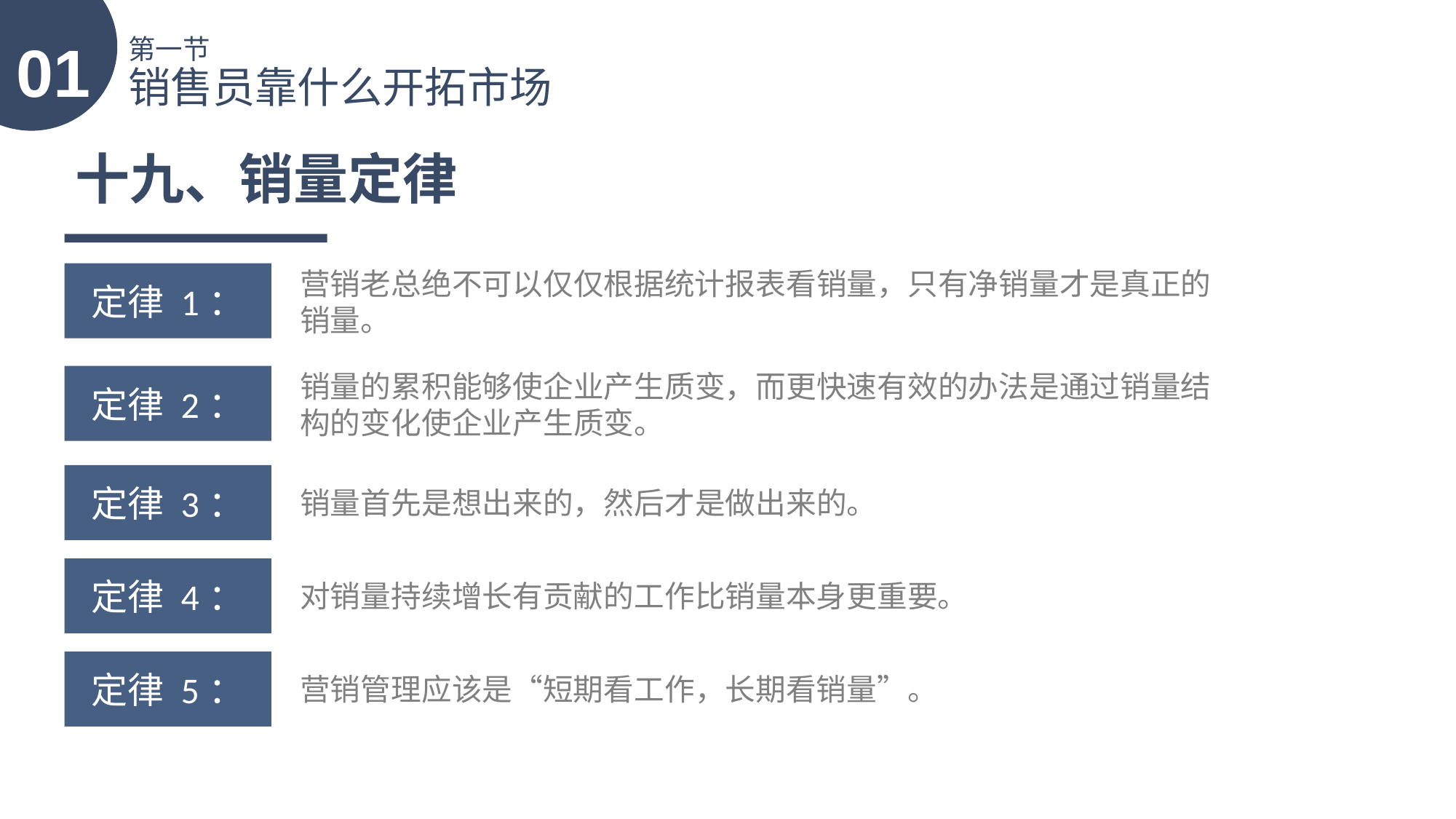

01
第一节
销售员靠什么开拓市场
十九、销量定律

营销老总绝不可以仅仅根据统计报表看销量，只有净销量才是真正的销量。
定律 1：
销量的累积能够使企业产生质变，而更快速有效的办法是通过销量结构的变化使企业产生质变。
定律 2：
定律 3：
销量首先是想出来的，然后才是做出来的。
定律 4：
对销量持续增长有贡献的工作比销量本身更重要。
定律 5：
营销管理应该是“短期看工作，长期看销量”。